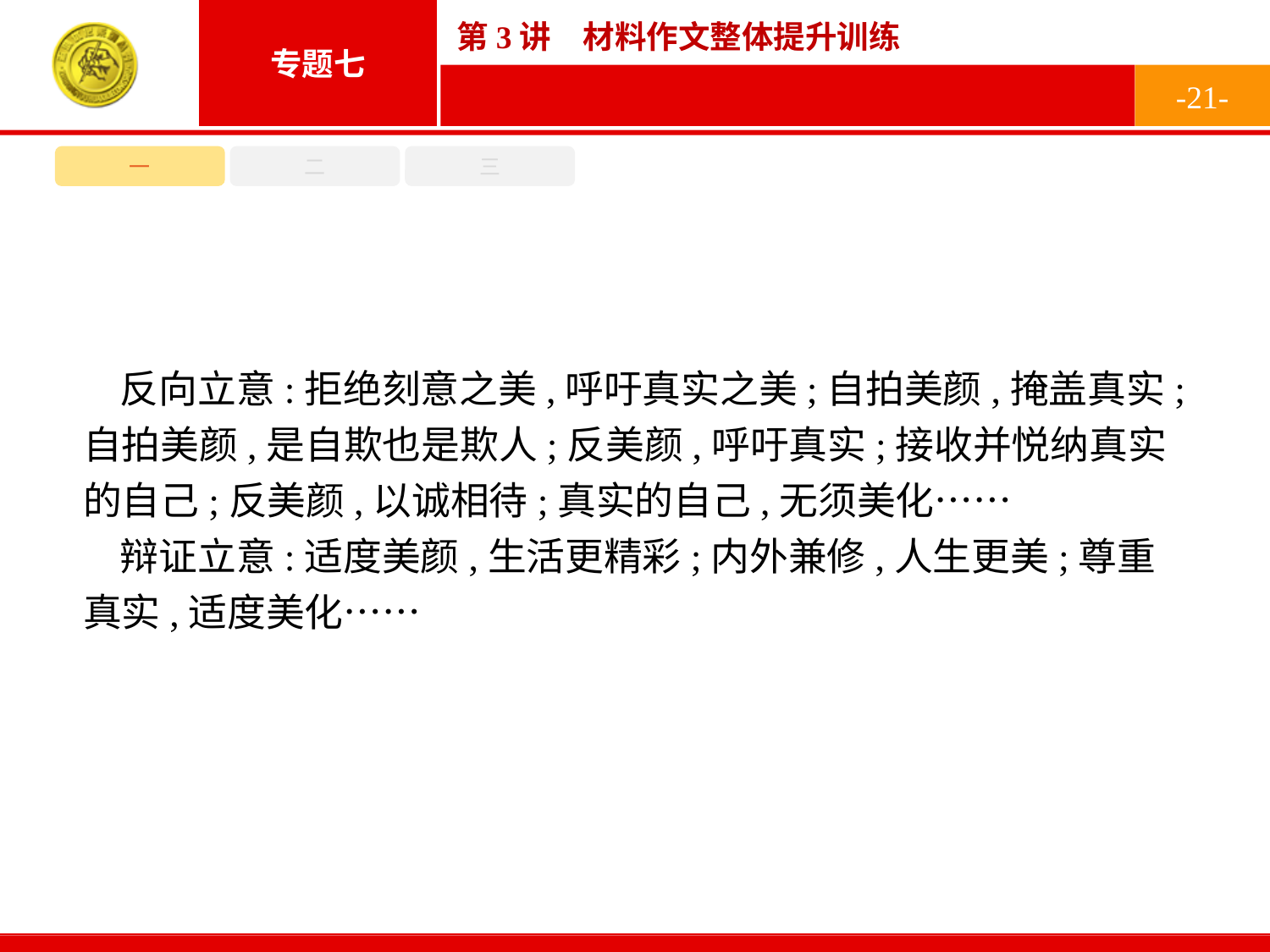

-21-
一
二
三
反向立意:拒绝刻意之美,呼吁真实之美;自拍美颜,掩盖真实;自拍美颜,是自欺也是欺人;反美颜,呼吁真实;接收并悦纳真实的自己;反美颜,以诚相待;真实的自己,无须美化……
辩证立意:适度美颜,生活更精彩;内外兼修,人生更美;尊重真实,适度美化……